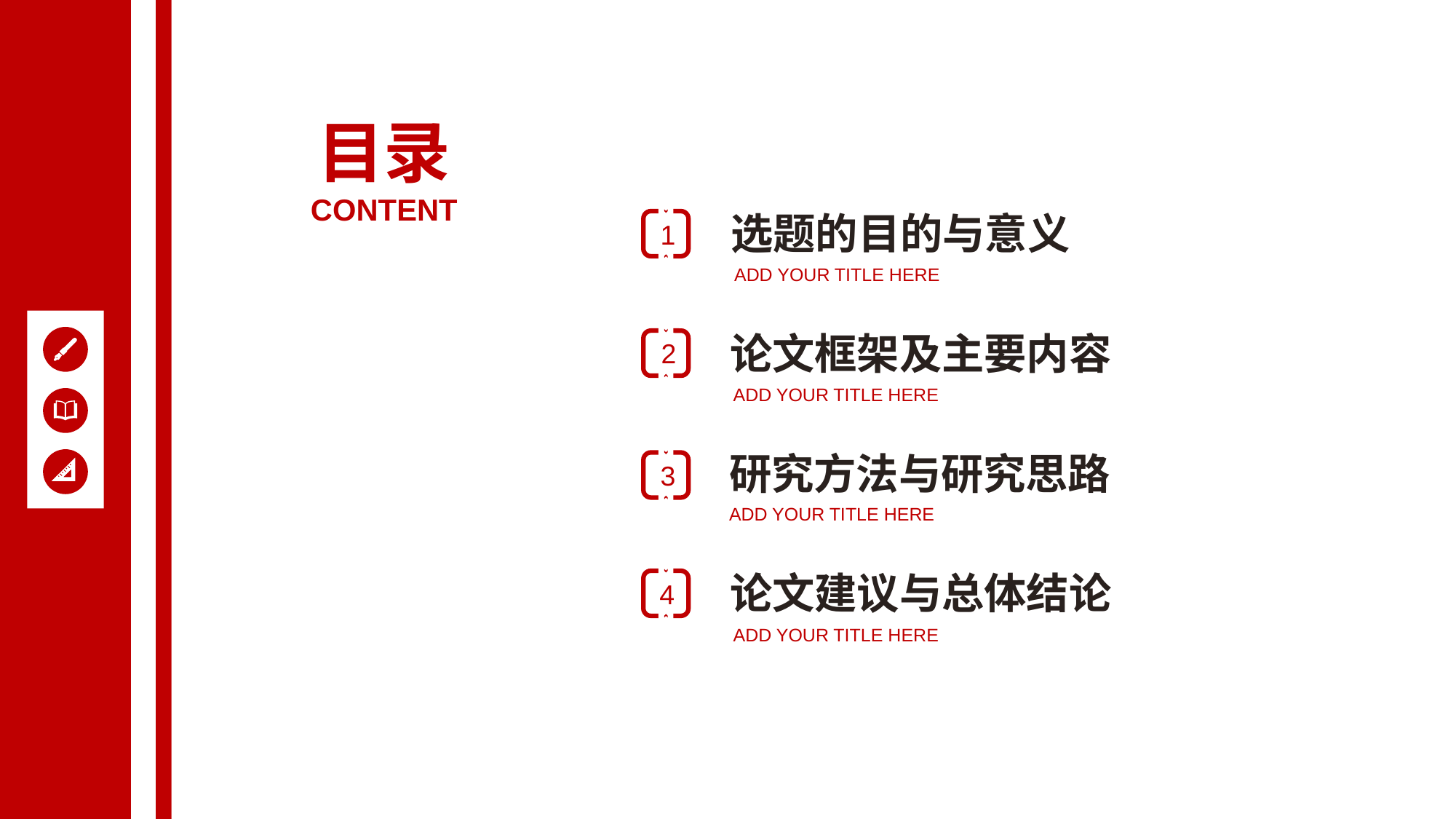

目录
CONTENT
选题的目的与意义

1
ADD YOUR TITLE HERE

论文框架及主要内容

2
ADD YOUR TITLE HERE
研究方法与研究思路

3
ADD YOUR TITLE HERE
论文建议与总体结论

4
ADD YOUR TITLE HERE